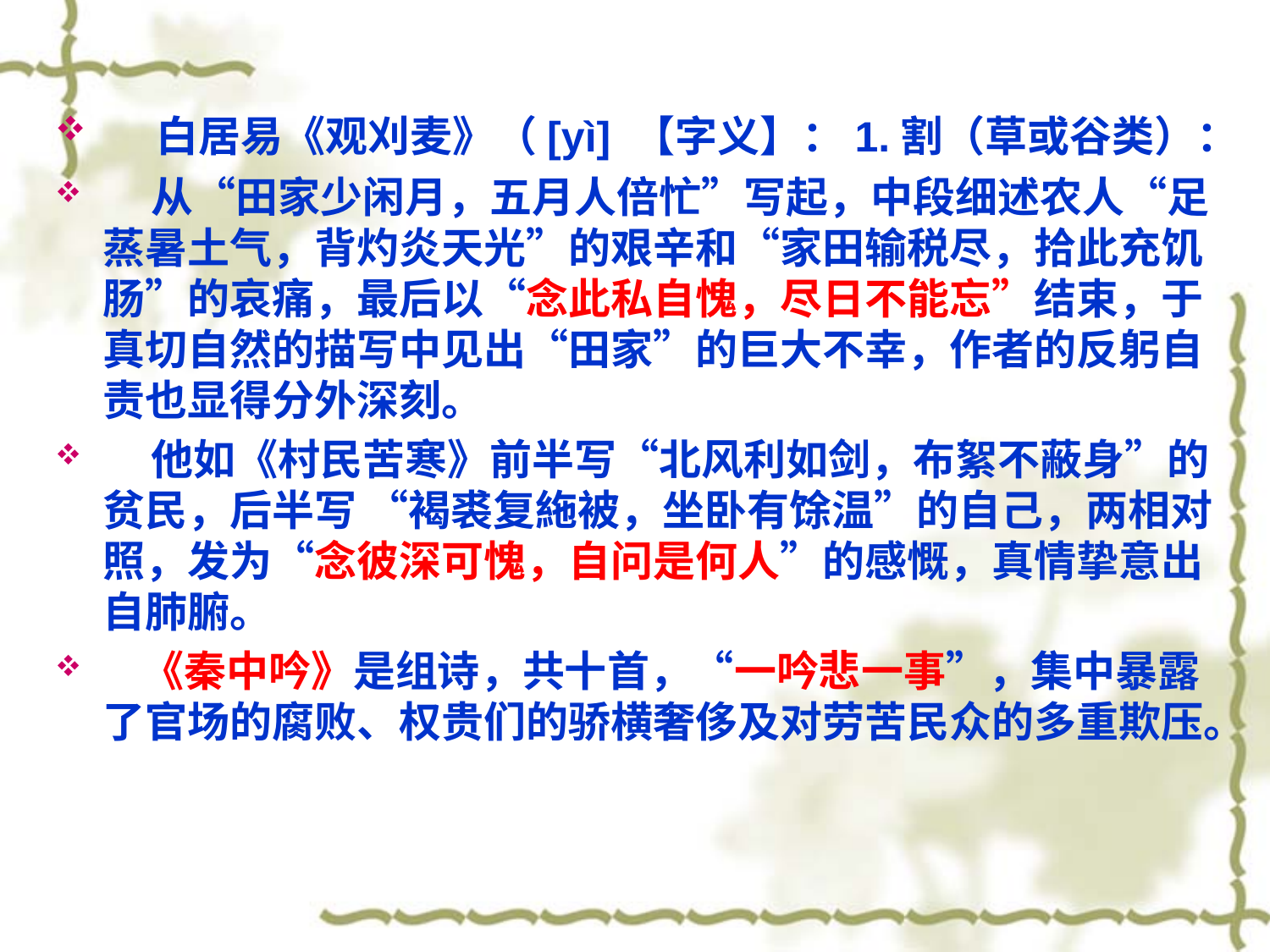

#
    白居易《观刈麦》（[yì] 【字义】：1.割（草或谷类）：
    从“田家少闲月，五月人倍忙”写起，中段细述农人“足蒸暑土气，背灼炎天光”的艰辛和“家田输税尽，拾此充饥肠”的哀痛，最后以“念此私自愧，尽日不能忘”结束，于真切自然的描写中见出“田家”的巨大不幸，作者的反躬自责也显得分外深刻。
    他如《村民苦寒》前半写“北风利如剑，布絮不蔽身”的贫民，后半写 “褐裘复絁被，坐卧有馀温”的自己，两相对照，发为“念彼深可愧，自问是何人”的感慨，真情挚意出自肺腑。
   《秦中吟》是组诗，共十首，“一吟悲一事”，集中暴露了官场的腐败、权贵们的骄横奢侈及对劳苦民众的多重欺压。